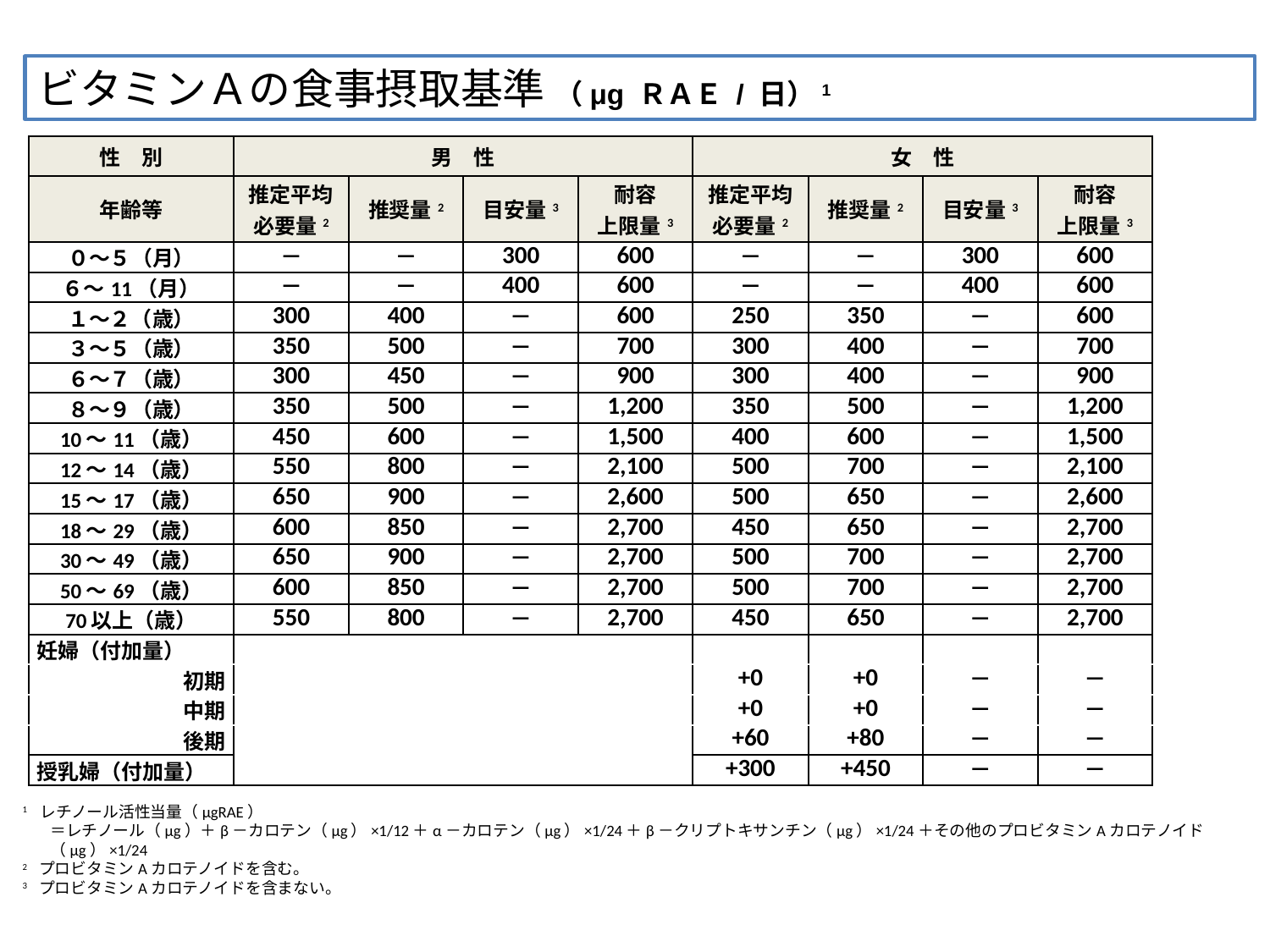

ビタミンＡの食事摂取基準 （μg ＲＡＥ / 日）1
| 性　別 | 男　性 |  |  |  | 女　性 |  |  |  |
| --- | --- | --- | --- | --- | --- | --- | --- | --- |
| 年齢等 | 推定平均 必要量2 | 推奨量2 | 目安量3 | 耐容 上限量3 | 推定平均 必要量2 | 推奨量2 | 目安量3 | 耐容 上限量3 |
| ０～５（月） | ― | ― | 300 | 600 | ― | ― | 300 | 600 |
| ６～11（月） | ― | ― | 400 | 600 | ― | ― | 400 | 600 |
| １～２（歳） | 300 | 400 | ― | 600 | 250 | 350 | ― | 600 |
| ３～５（歳） | 350 | 500 | ― | 700 | 300 | 400 | ― | 700 |
| ６～７（歳） | 300 | 450 | ― | 900 | 300 | 400 | ― | 900 |
| ８～９（歳） | 350 | 500 | ― | 1,200 | 350 | 500 | ― | 1,200 |
| 10～11（歳） | 450 | 600 | ― | 1,500 | 400 | 600 | ― | 1,500 |
| 12～14（歳） | 550 | 800 | ― | 2,100 | 500 | 700 | ― | 2,100 |
| 15～17（歳） | 650 | 900 | ― | 2,600 | 500 | 650 | ― | 2,600 |
| 18～29（歳） | 600 | 850 | ― | 2,700 | 450 | 650 | ― | 2,700 |
| 30～49（歳） | 650 | 900 | ― | 2,700 | 500 | 700 | ― | 2,700 |
| 50～69（歳） | 600 | 850 | ― | 2,700 | 500 | 700 | ― | 2,700 |
| 70以上（歳） | 550 | 800 | ― | 2,700 | 450 | 650 | ― | 2,700 |
| 妊婦（付加量） |  |  |  |  |  |  |  |  |
| 初期 |  |  |  |  | +0 | +0 | ― | ― |
| 中期 |  |  |  |  | +0 | +0 | ― | ― |
| 後期 |  |  |  |  | +60 | +80 | ― | ― |
| 授乳婦（付加量） |  |  |  |  | +300 | +450 | ― | ― |
1　レチノール活性当量（µgRAE）
＝レチノール（µg）＋β－カロテン（µg）×1/12＋α－カロテン（µg）×1/24＋β－クリプトキサンチン（µg）×1/24＋その他のプロビタミンAカロテノイド（µg）×1/24
2 プロビタミンAカロテノイドを含む。
3 プロビタミンAカロテノイドを含まない。